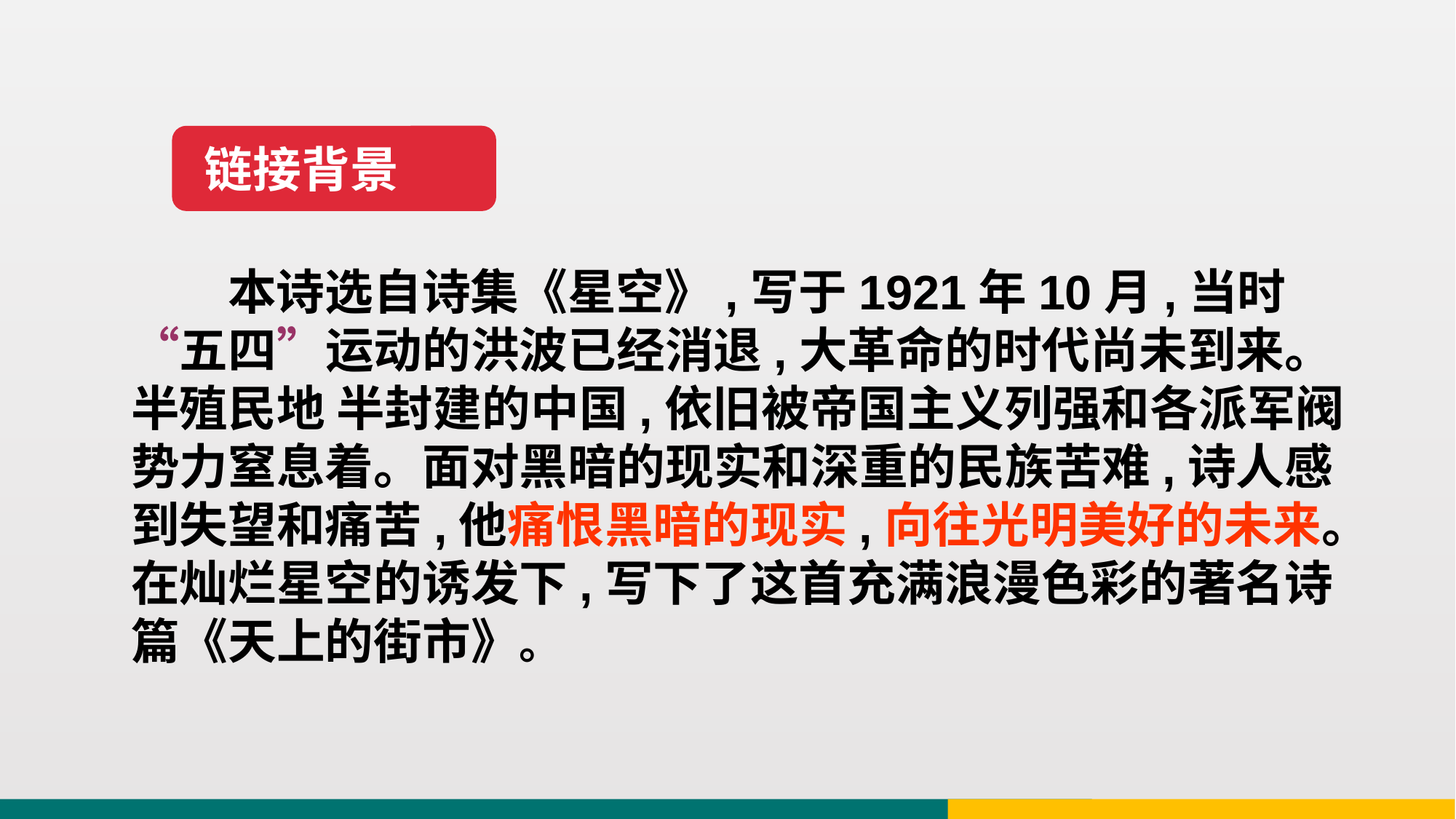

链接背景
         本诗选自诗集《星空》,写于1921年10月,当时“五四”运动的洪波已经消退,大革命的时代尚未到来。半殖民地 半封建的中国,依旧被帝国主义列强和各派军阀势力窒息着。面对黑暗的现实和深重的民族苦难,诗人感到失望和痛苦,他痛恨黑暗的现实,向往光明美好的未来。在灿烂星空的诱发下,写下了这首充满浪漫色彩的著名诗篇《天上的街市》。